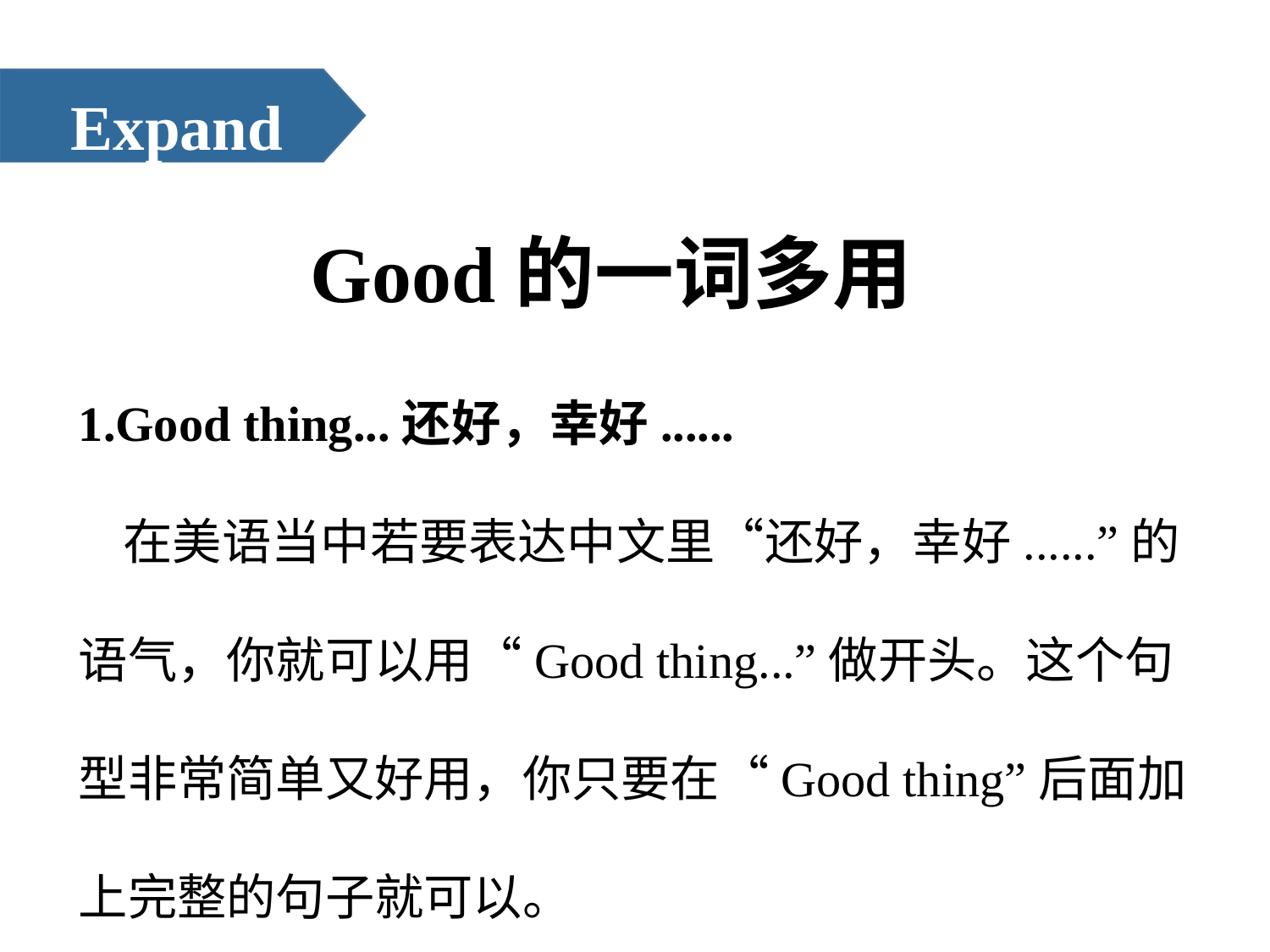

Expand
Good的一词多用
1.Good thing...还好，幸好......
   在美语当中若要表达中文里“还好，幸好......”的语气，你就可以用“Good thing...”做开头。这个句型非常简单又好用，你只要在“Good thing”后面加上完整的句子就可以。